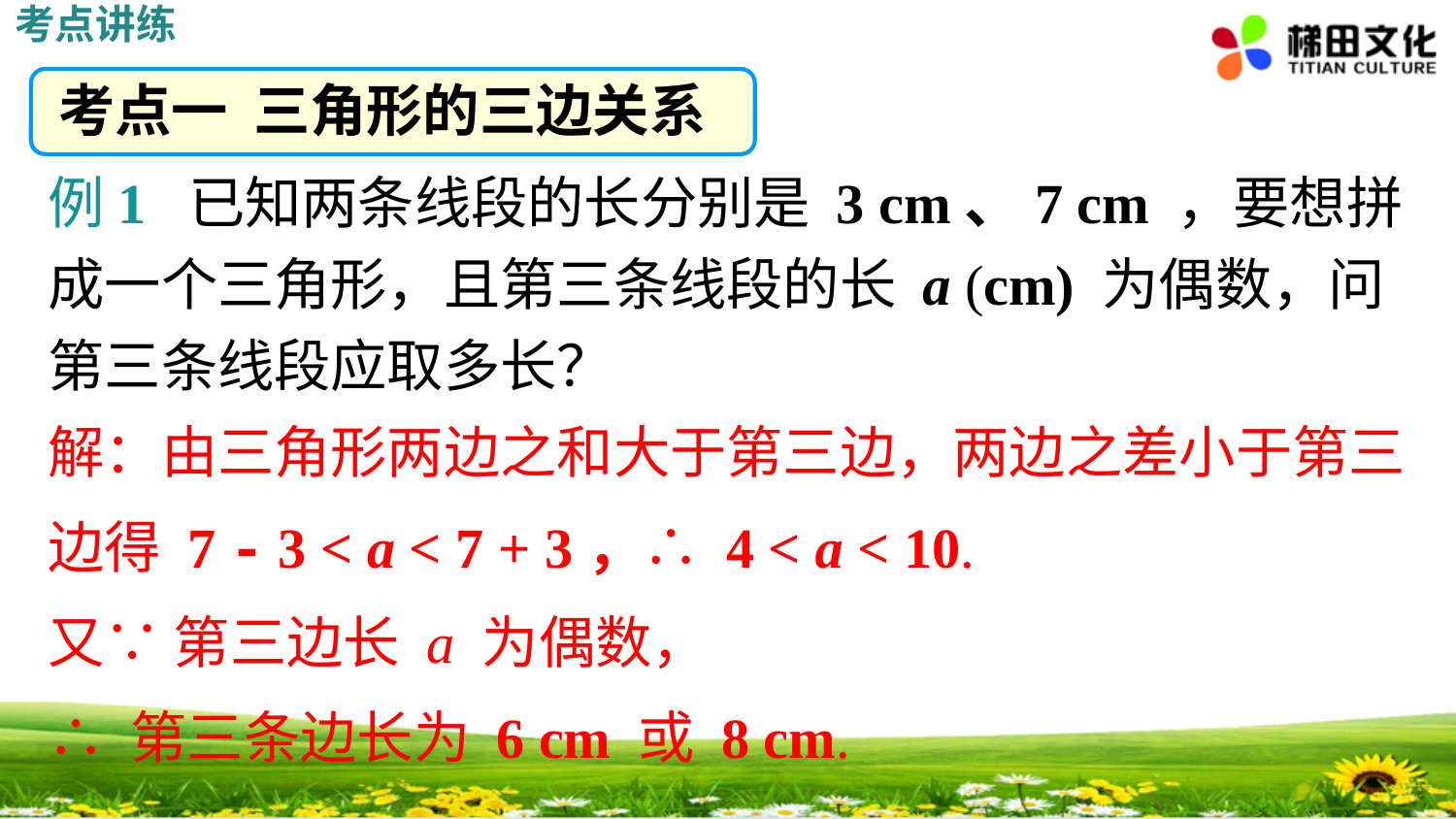

考点讲练
考点一  三角形的三边关系

例1  已知两条线段的长分别是 3 cm、7 cm ，要想拼成一个三角形，且第三条线段的长 a (cm) 为偶数，问第三条线段应取多长？
解：由三角形两边之和大于第三边，两边之差小于第三边得 7 - 3 < a < 7 + 3，∴ 4 < a < 10.
又∵ 第三边长 a 为偶数，
∴ 第三条边长为 6 cm 或 8 cm.